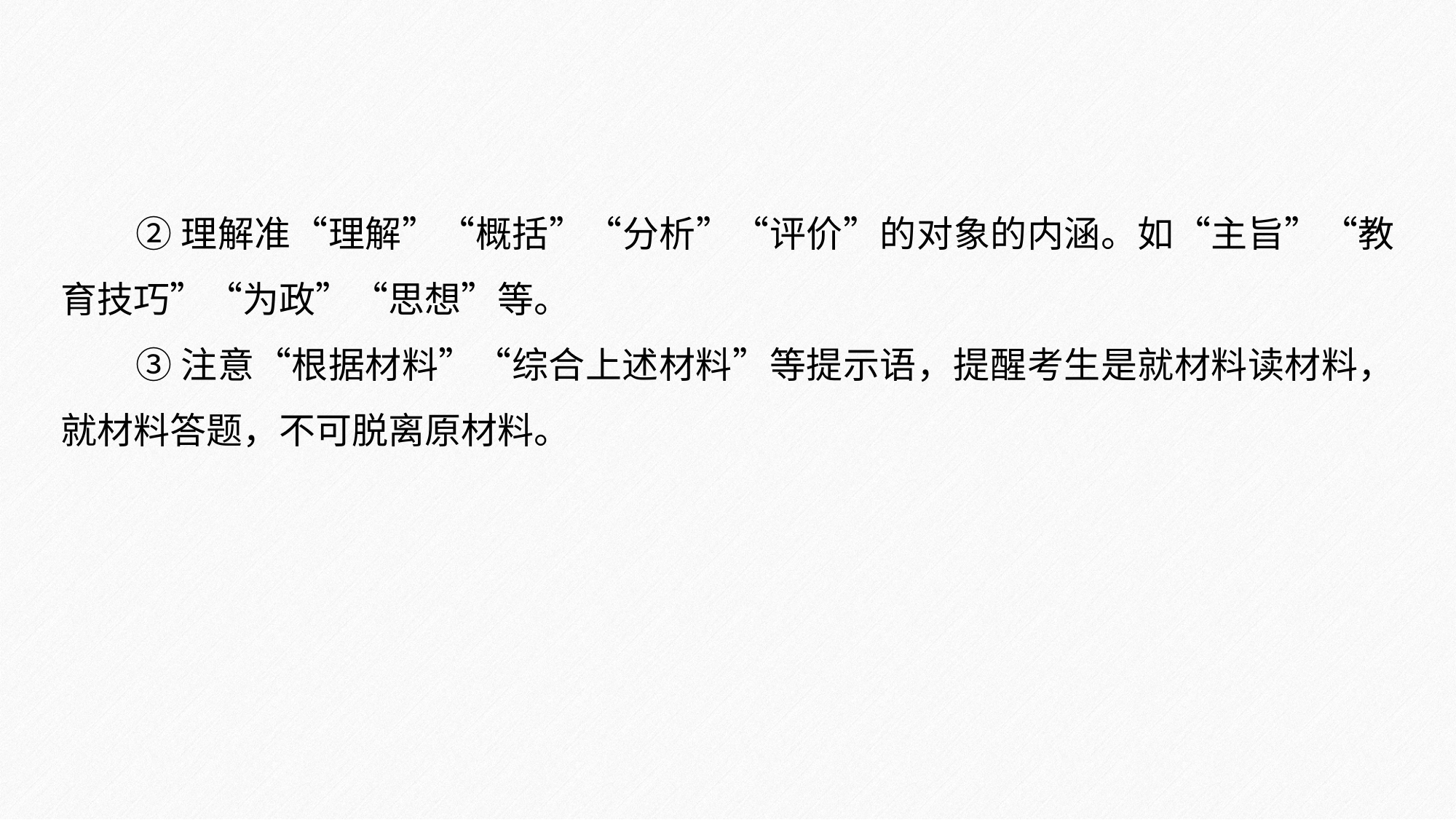

②理解准“理解”“概括”“分析”“评价”的对象的内涵。如“主旨”“教育技巧”“为政”“思想”等。
③注意“根据材料”“综合上述材料”等提示语，提醒考生是就材料读材料，就材料答题，不可脱离原材料。